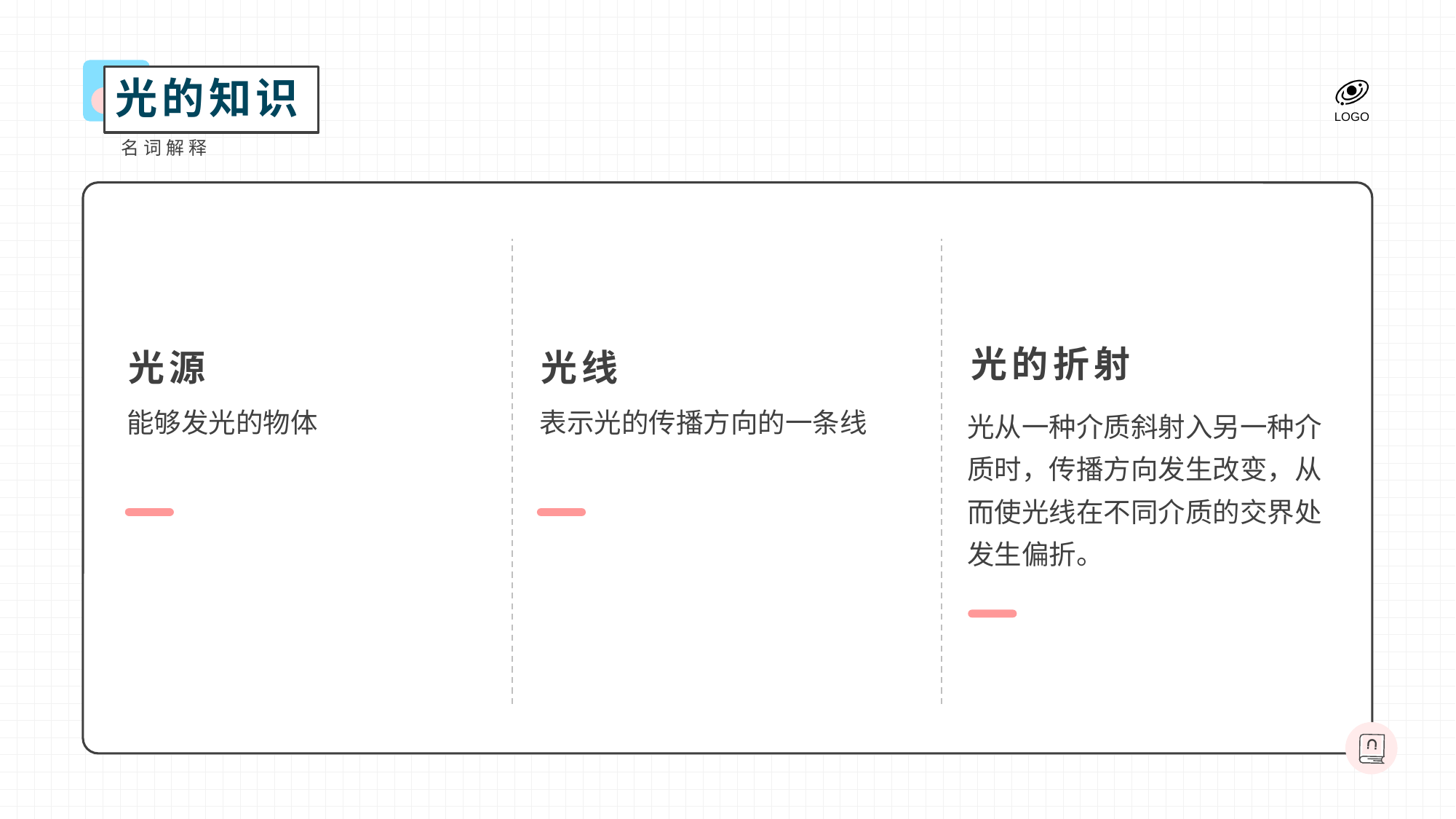

光的知识
名词解释
光的折射
光源
光线
光从一种介质斜射入另一种介质时，传播方向发生改变，从而使光线在不同介质的交界处发生偏折。
能够发光的物体
表示光的传播方向的一条线